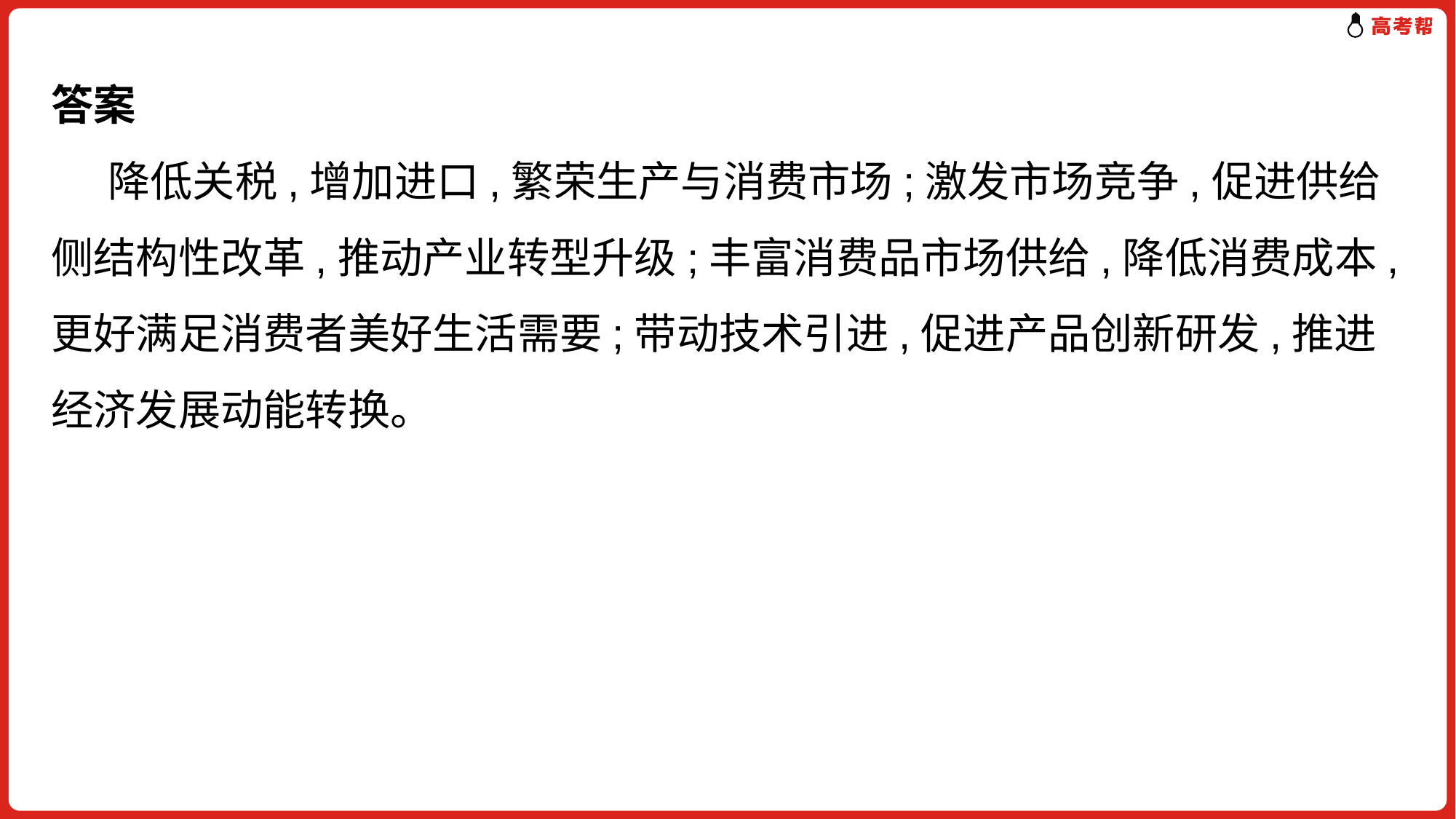

# 答案 降低关税,增加进口,繁荣生产与消费市场;激发市场竞争,促进供给侧结构性改革,推动产业转型升级;丰富消费品市场供给,降低消费成本,更好满足消费者美好生活需要;带动技术引进,促进产品创新研发,推进经济发展动能转换。